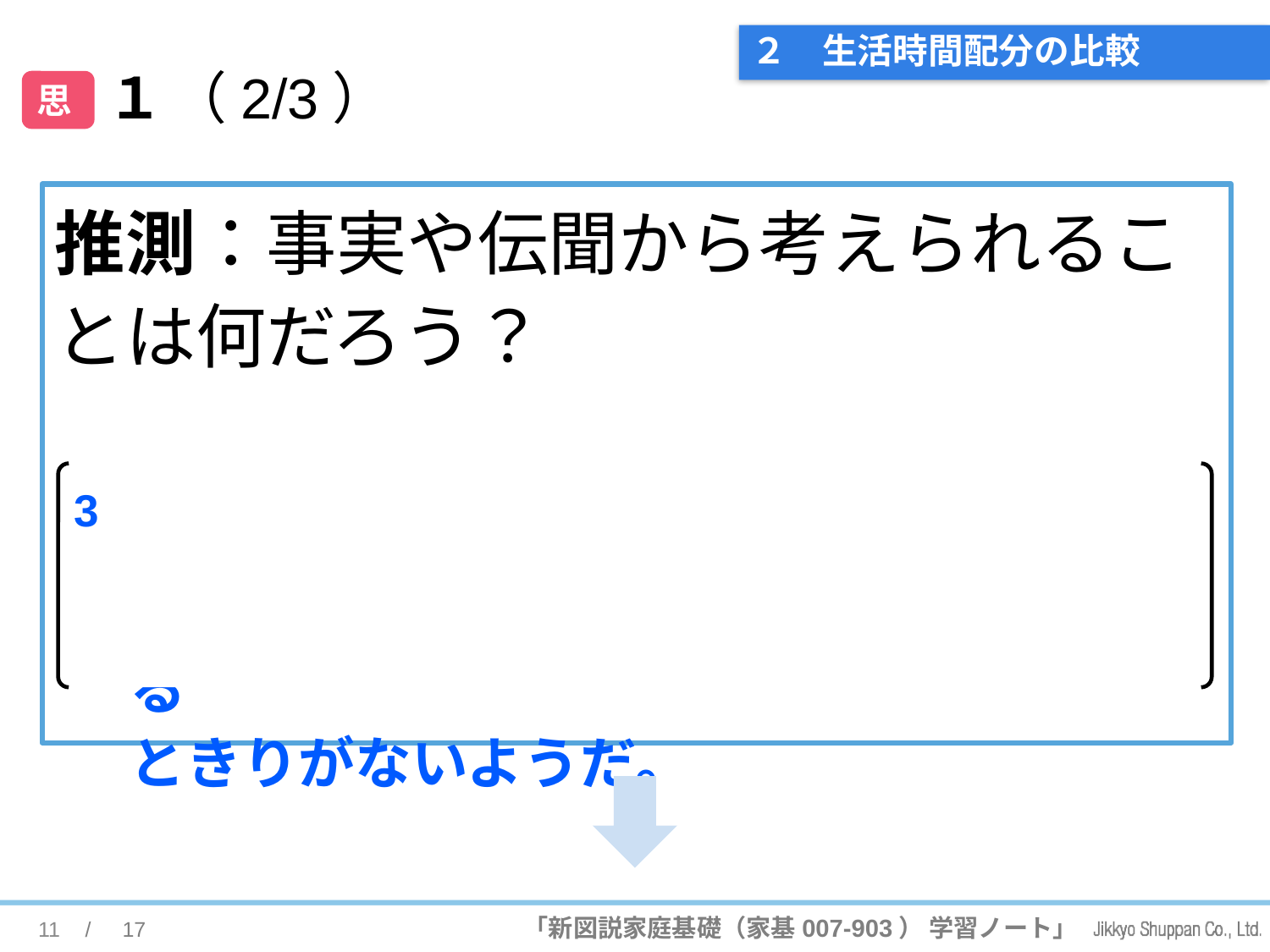

# ２　生活時間配分の比較
１ （2/3）
思
推測：事実や伝聞から考えられることは何だろう？

 3  例）夫の勤務時間が長すぎるから家事への
協力が難しいと思う。家事をていねいにする
ときりがないようだ。
3

11